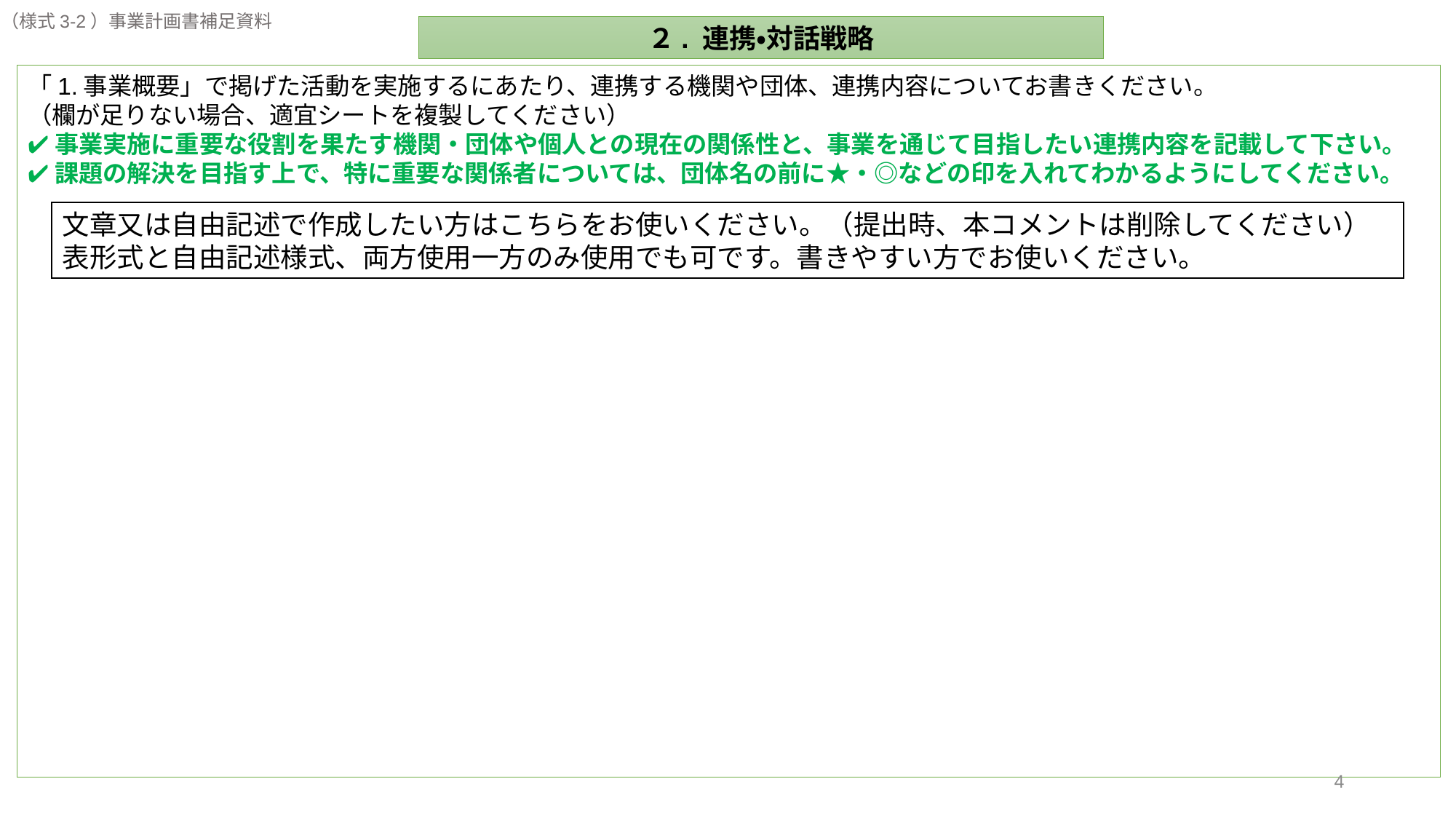

（様式3-2）事業計画書補足資料
２. 連携・対話戦略
「1.事業概要」で掲げた活動を実施するにあたり、連携する機関や団体、連携内容についてお書きください。
（欄が足りない場合、適宜シートを複製してください）
✔事業実施に重要な役割を果たす機関・団体や個人との現在の関係性と、事業を通じて目指したい連携内容を記載して下さい。
✔課題の解決を目指す上で、特に重要な関係者については、団体名の前に★・◎などの印を入れてわかるようにしてください。

文章又は自由記述で作成したい方はこちらをお使いください。（提出時、本コメントは削除してください）表形式と自由記述様式、両方使用一方のみ使用でも可です。書きやすい方でお使いください。
4